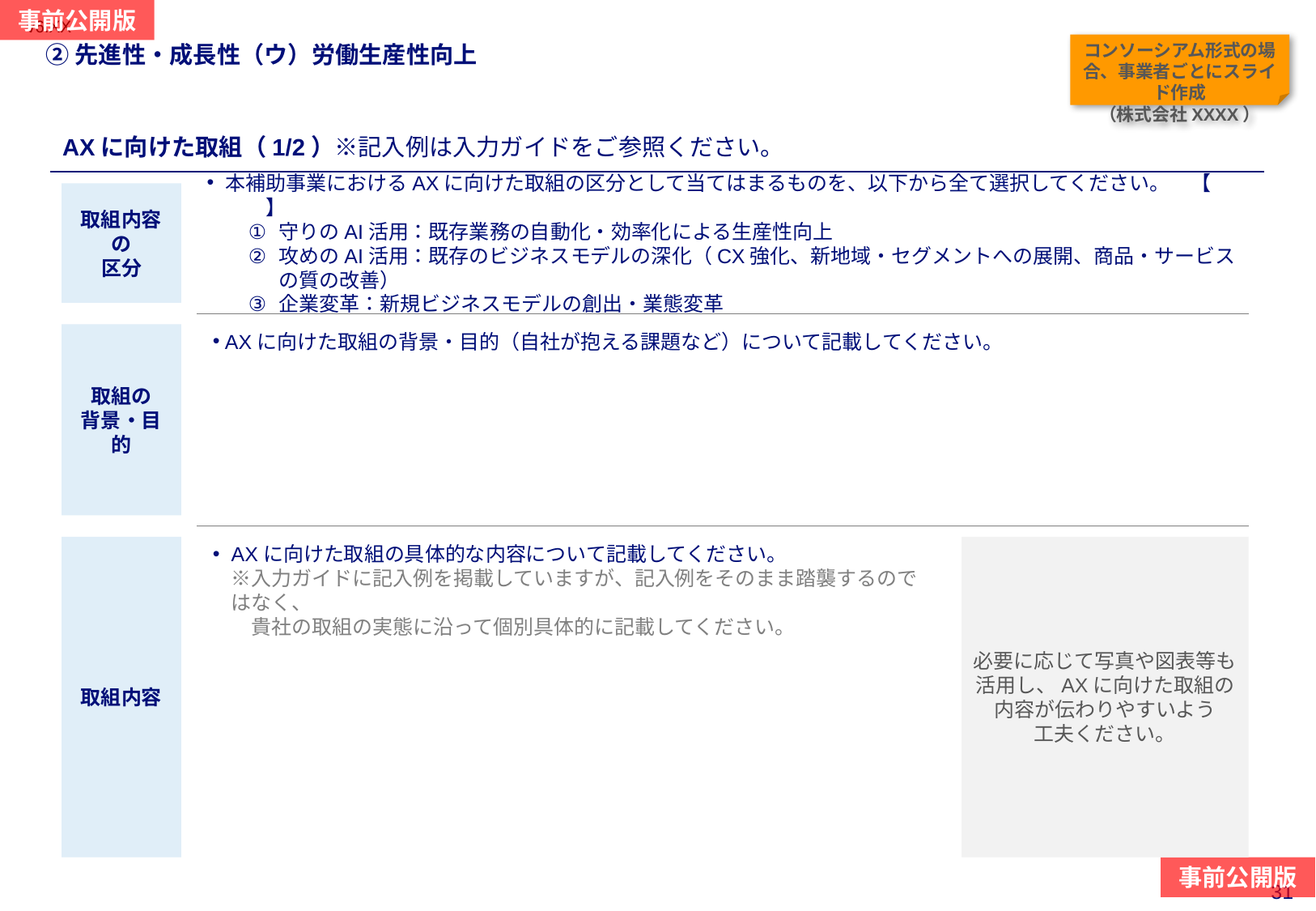

当スライドは作成任意
（AXに向けた取組に対する加点措置を希望の場合は必須）
#
②先進性・成長性（ウ）労働生産性向上
コンソーシアム形式の場合、事業者ごとにスライド作成
（株式会社XXXX）
AXに向けた取組（1/2）※記入例は入力ガイドをご参照ください。
取組内容の
区分
本補助事業におけるAXに向けた取組の区分として当てはまるものを、以下から全て選択してください。　【　　　】
守りのAI活用：既存業務の自動化・効率化による生産性向上
攻めのAI活用：既存のビジネスモデルの深化（CX強化、新地域・セグメントへの展開、商品・サービスの質の改善）
企業変革：新規ビジネスモデルの創出・業態変革
AXに向けた取組の背景・目的（自社が抱える課題など）について記載してください。
取組の
背景・目的
取組内容
AXに向けた取組の具体的な内容について記載してください。
※入力ガイドに記入例を掲載していますが、記入例をそのまま踏襲するのではなく、　
　貴社の取組の実態に沿って個別具体的に記載してください。
必要に応じて写真や図表等も
活用し、AXに向けた取組の
内容が伝わりやすいよう
工夫ください。